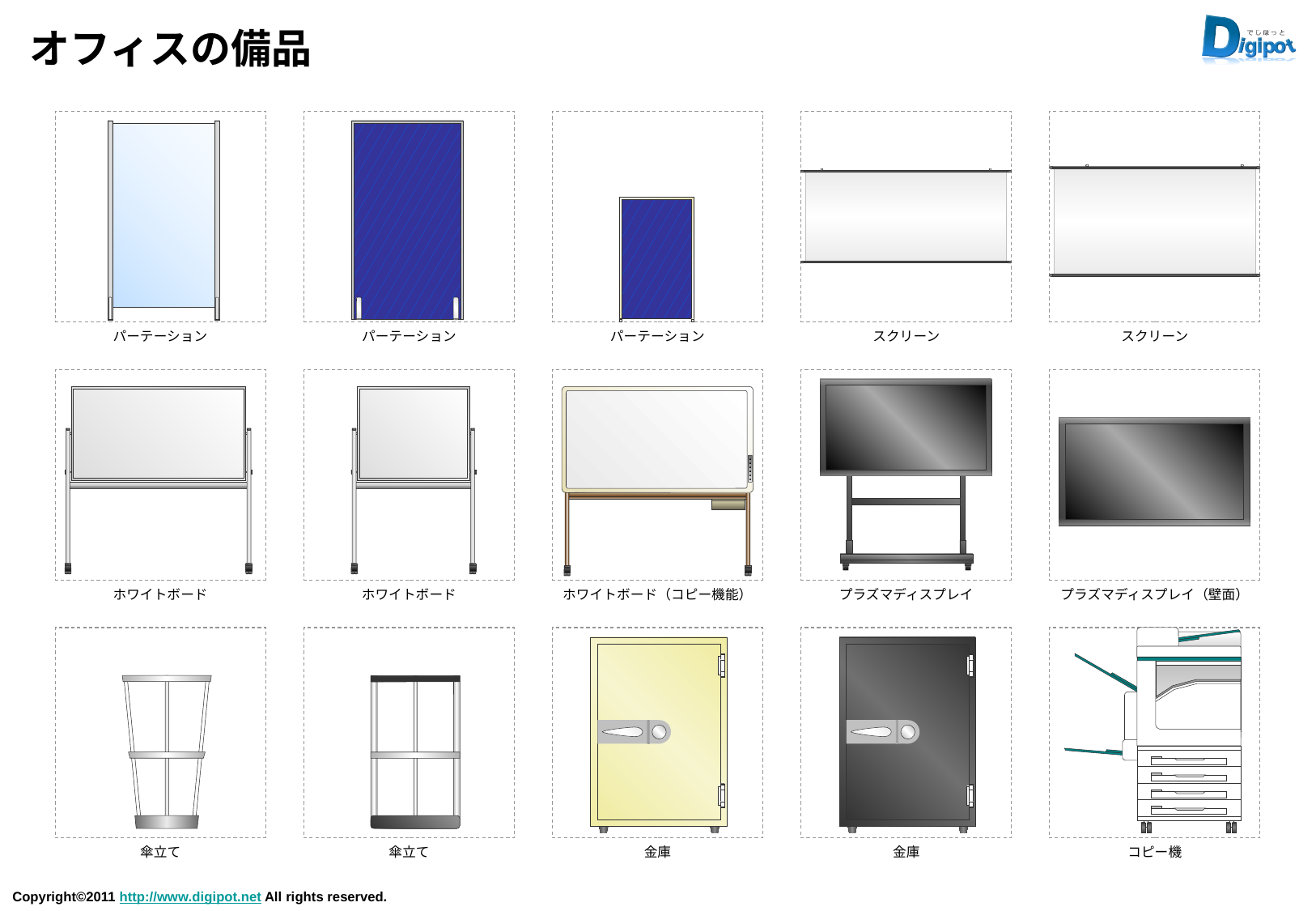

# オフィスの備品

パーテーション
パーテーション
パーテーション
スクリーン
スクリーン

ホワイトボード
ホワイトボード
ホワイトボード（コピー機能）
プラズマディスプレイ
プラズマディスプレイ（壁面）

傘立て
傘立て
金庫
金庫
コピー機